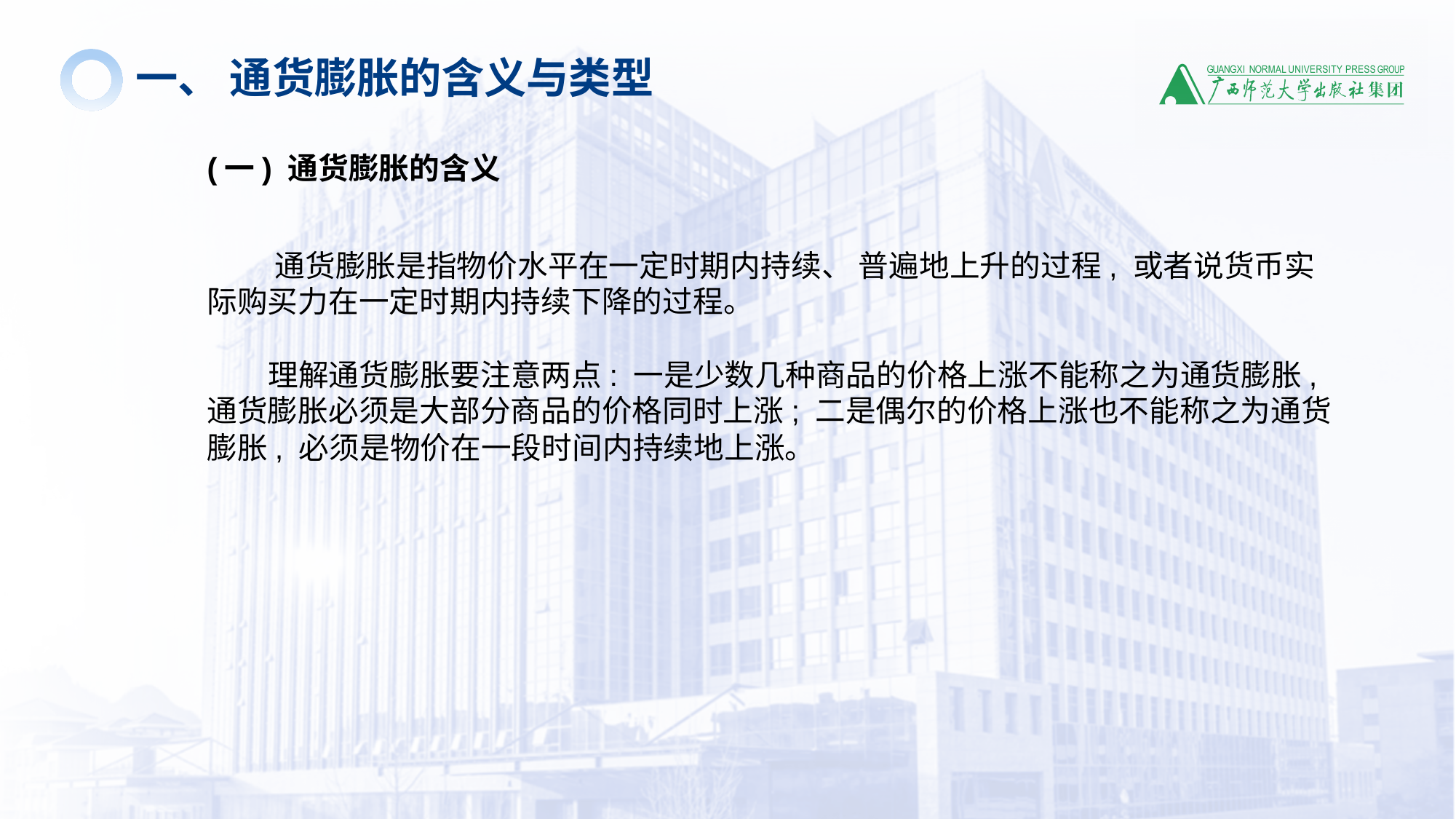

一、 通货膨胀的含义与类型

(一) 通货膨胀的含义
         通货膨胀是指物价水平在一定时期内持续、 普遍地上升的过程, 或者说货币实际购买力在一定时期内持续下降的过程。

        理解通货膨胀要注意两点: 一是少数几种商品的价格上涨不能称之为通货膨胀, 通货膨胀必须是大部分商品的价格同时上涨; 二是偶尔的价格上涨也不能称之为通货膨胀, 必须是物价在一段时间内持续地上涨。